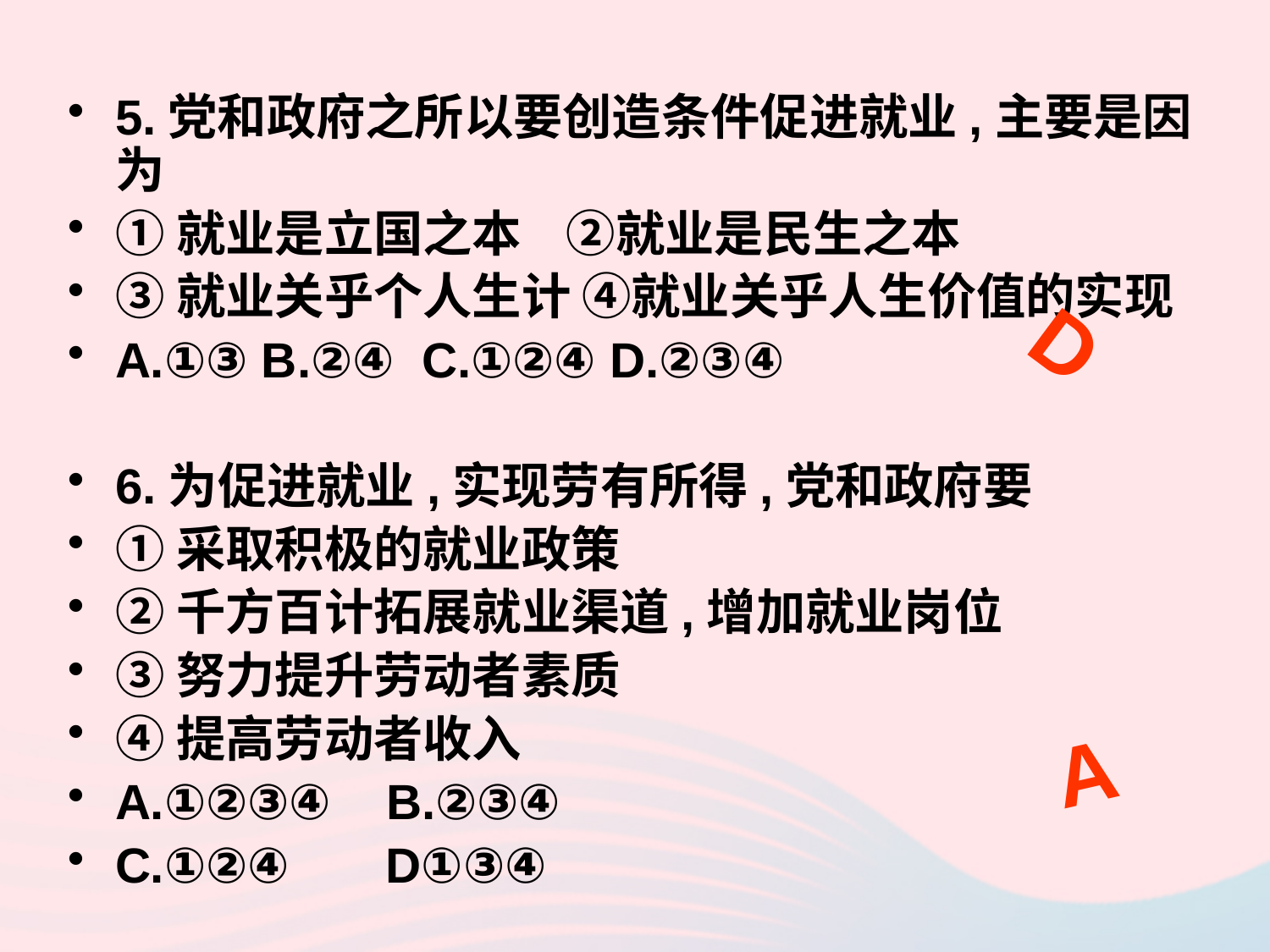

5.党和政府之所以要创造条件促进就业,主要是因为
①就业是立国之本    ②就业是民生之本
③就业关乎个人生计 ④就业关乎人生价值的实现
A.①③ B.②④  C.①②④ D.②③④

6.为促进就业,实现劳有所得,党和政府要
①采取积极的就业政策
②千方百计拓展就业渠道,增加就业岗位
③努力提升劳动者素质
④提高劳动者收入
A.①②③④    B.②③④
C.①②④       D①③④

D
A